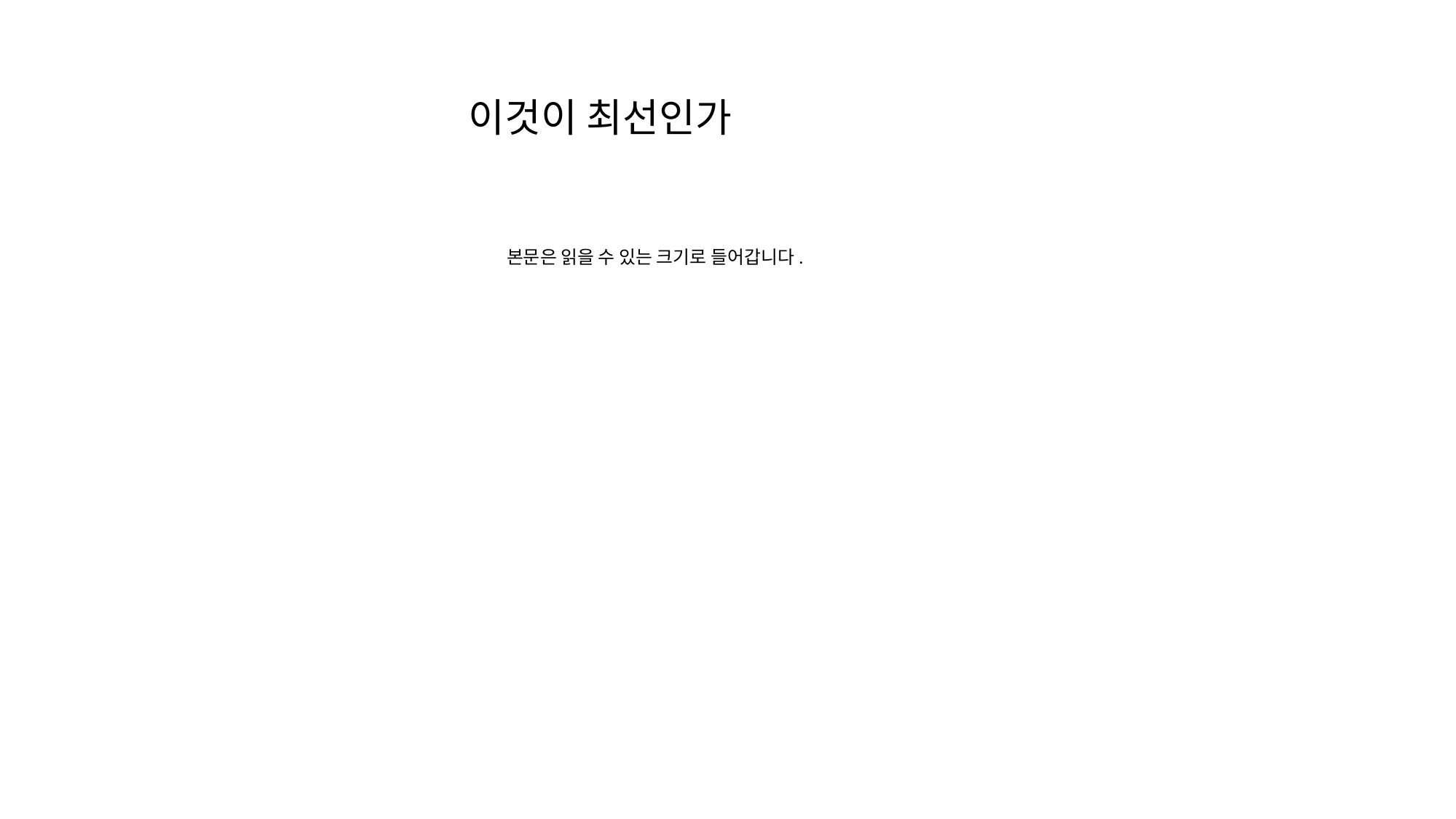

이것이 최선인가
본문은 읽을 수 있는 크기로 들어갑니다.